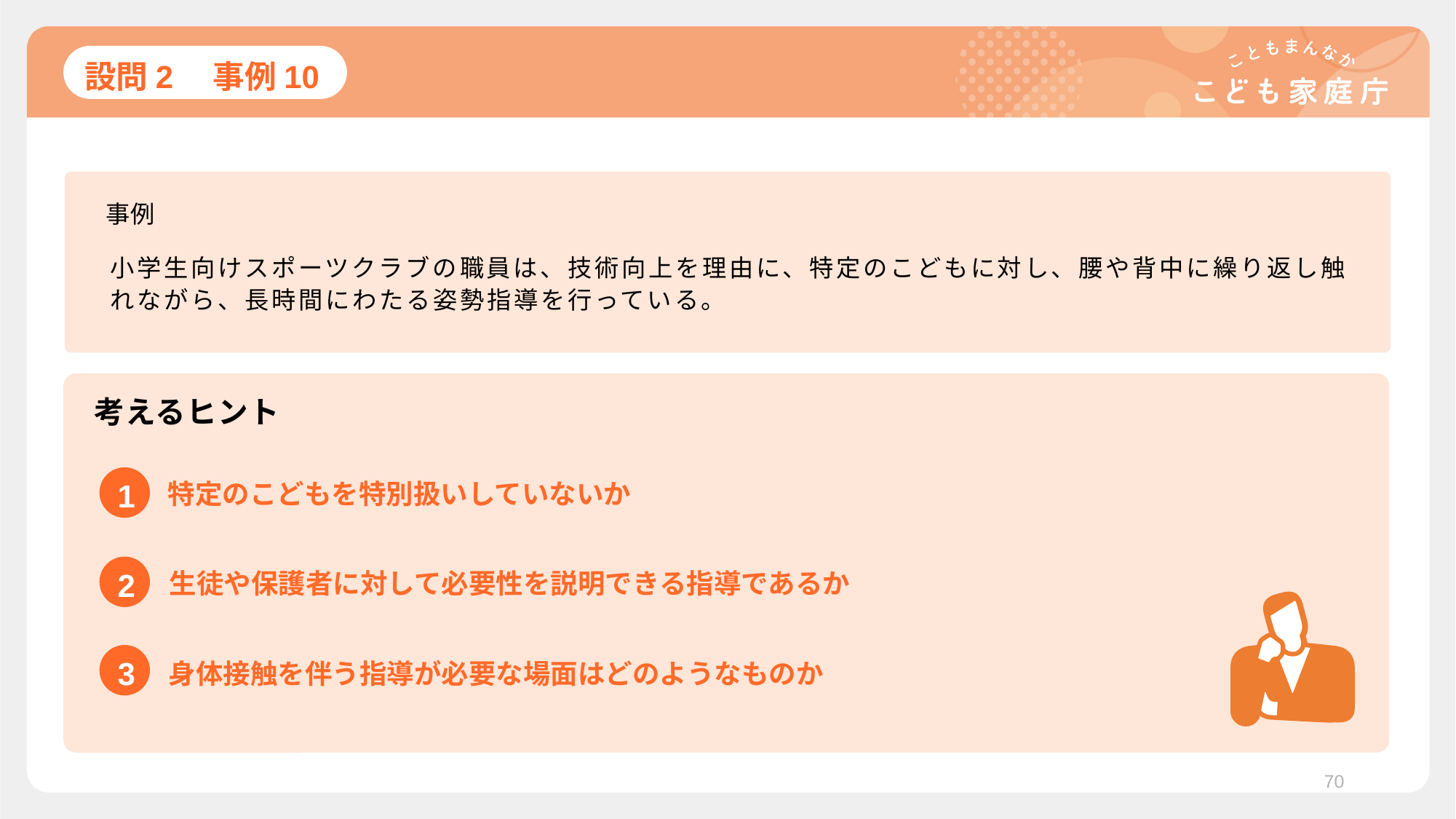

# 設問2　事例10

事例
小学生向けスポーツクラブの職員は、技術向上を理由に、特定のこどもに対し、腰や背中に繰り返し触れながら、長時間にわたる姿勢指導を行っている。

考えるヒント
1
特定のこどもを特別扱いしていないか
2
生徒や保護者に対して必要性を説明できる指導であるか

3
身体接触を伴う指導が必要な場面はどのようなものか
70